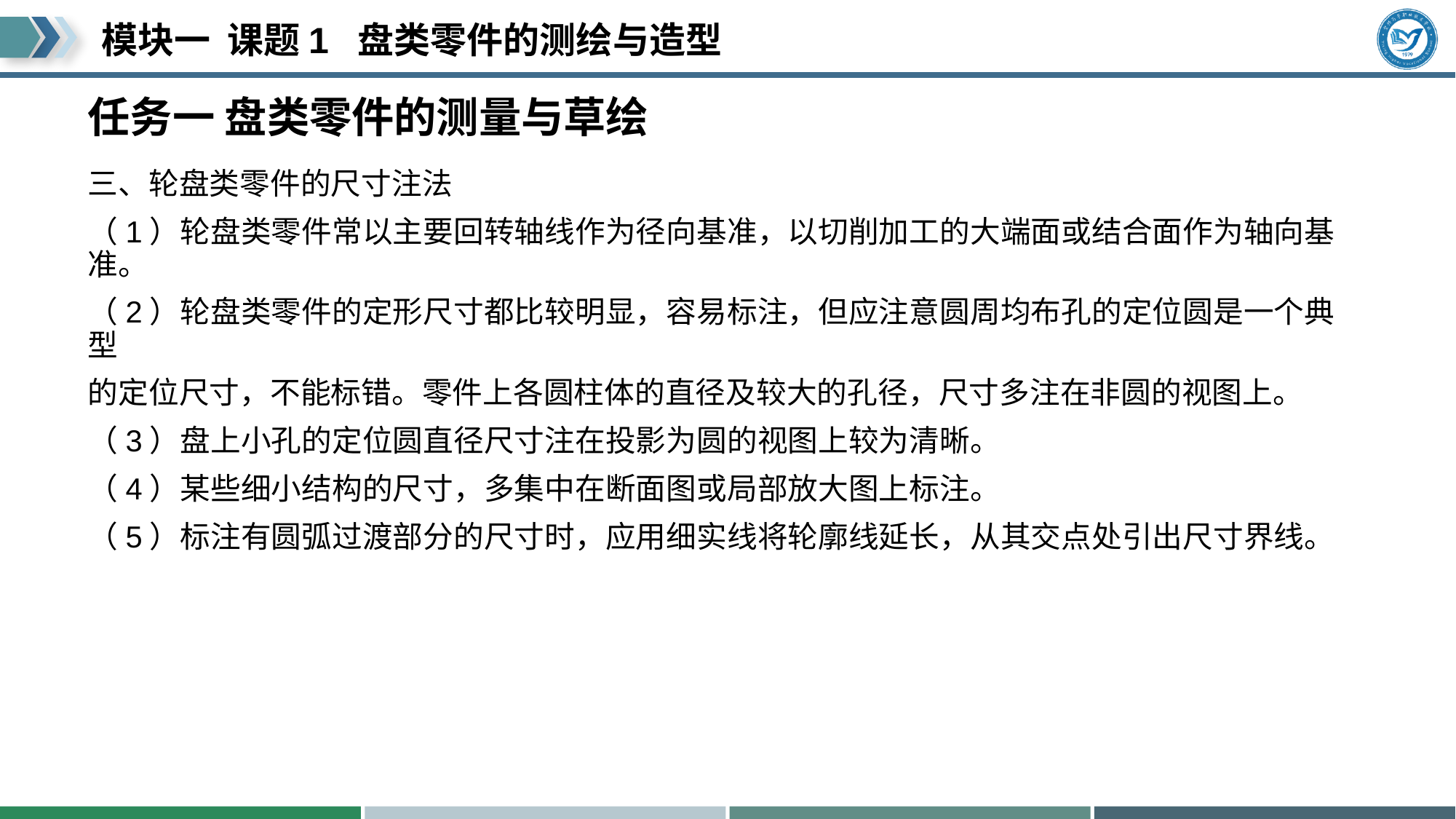

# 任务一 盘类零件的测量与草绘
三、轮盘类零件的尺寸注法
（1）轮盘类零件常以主要回转轴线作为径向基准，以切削加工的大端面或结合面作为轴向基准。
（2）轮盘类零件的定形尺寸都比较明显，容易标注，但应注意圆周均布孔的定位圆是一个典型
的定位尺寸，不能标错。零件上各圆柱体的直径及较大的孔径，尺寸多注在非圆的视图上。
（3）盘上小孔的定位圆直径尺寸注在投影为圆的视图上较为清晰。
（4）某些细小结构的尺寸，多集中在断面图或局部放大图上标注。
（5）标注有圆弧过渡部分的尺寸时，应用细实线将轮廓线延长，从其交点处引出尺寸界线。